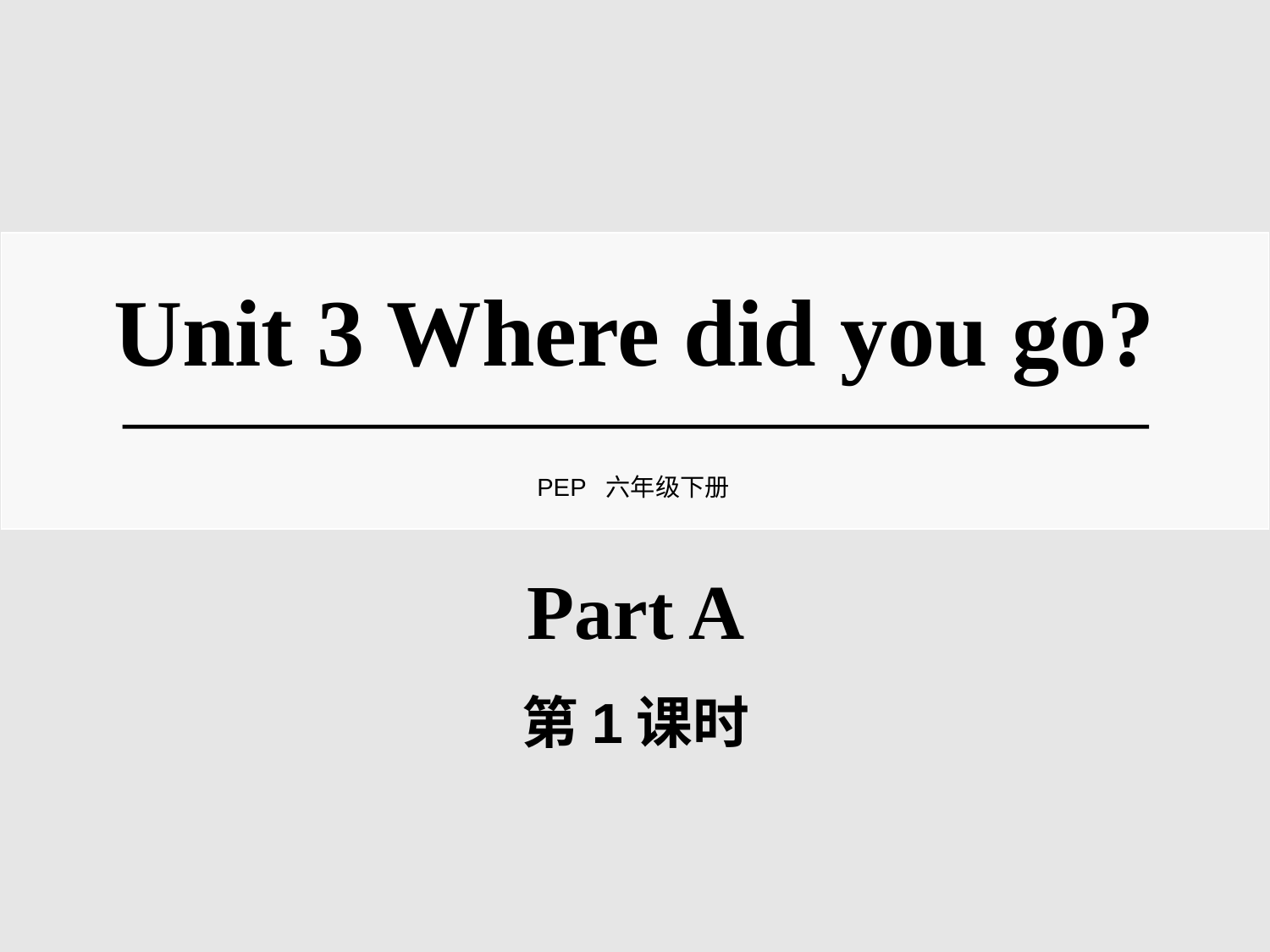

Unit 3 Where did you go?

PEP  六年级下册
# Part A
第1课时